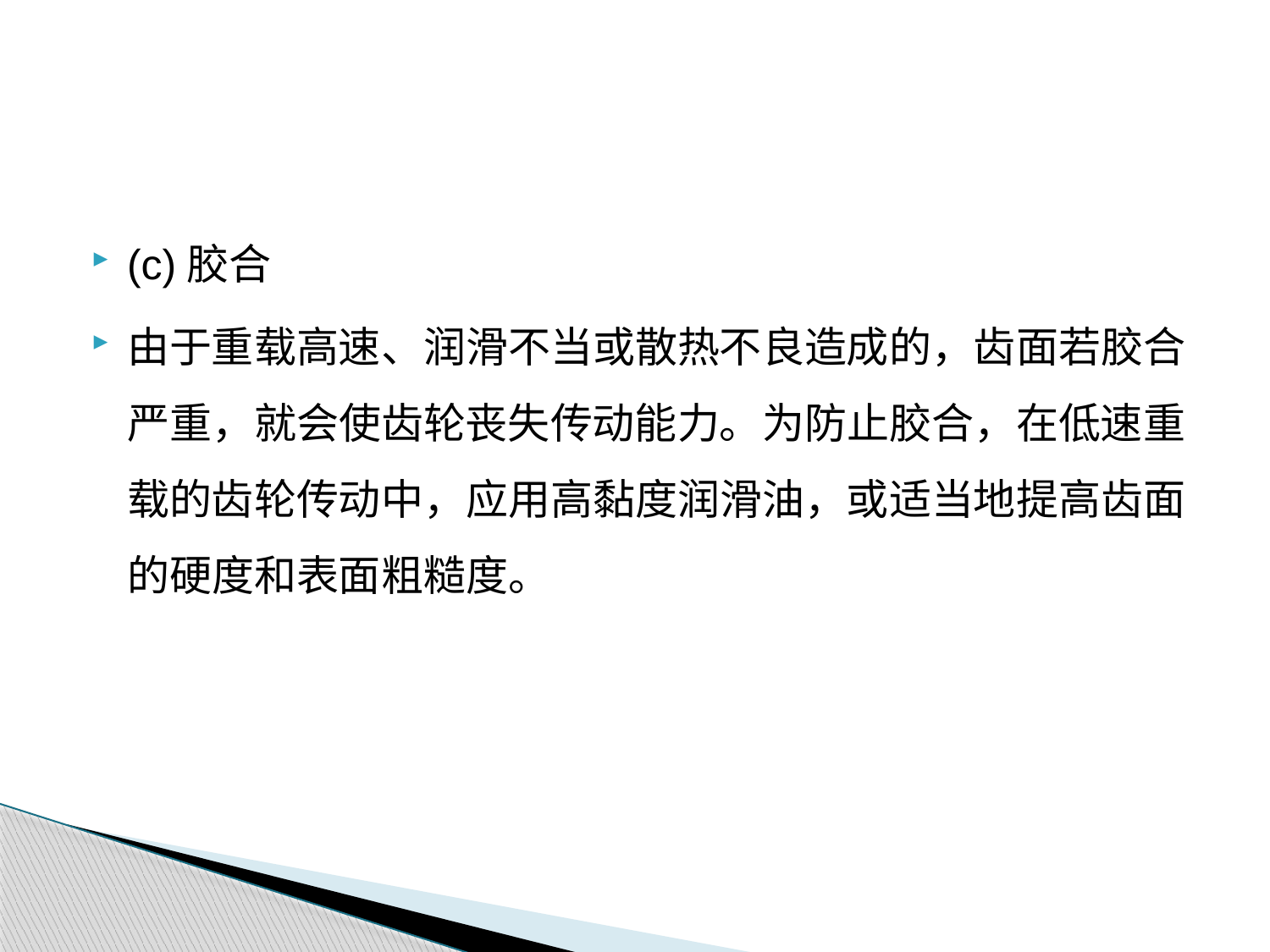

(c)胶合
由于重载高速、润滑不当或散热不良造成的，齿面若胶合严重，就会使齿轮丧失传动能力。为防止胶合，在低速重载的齿轮传动中，应用高黏度润滑油，或适当地提高齿面的硬度和表面粗糙度。